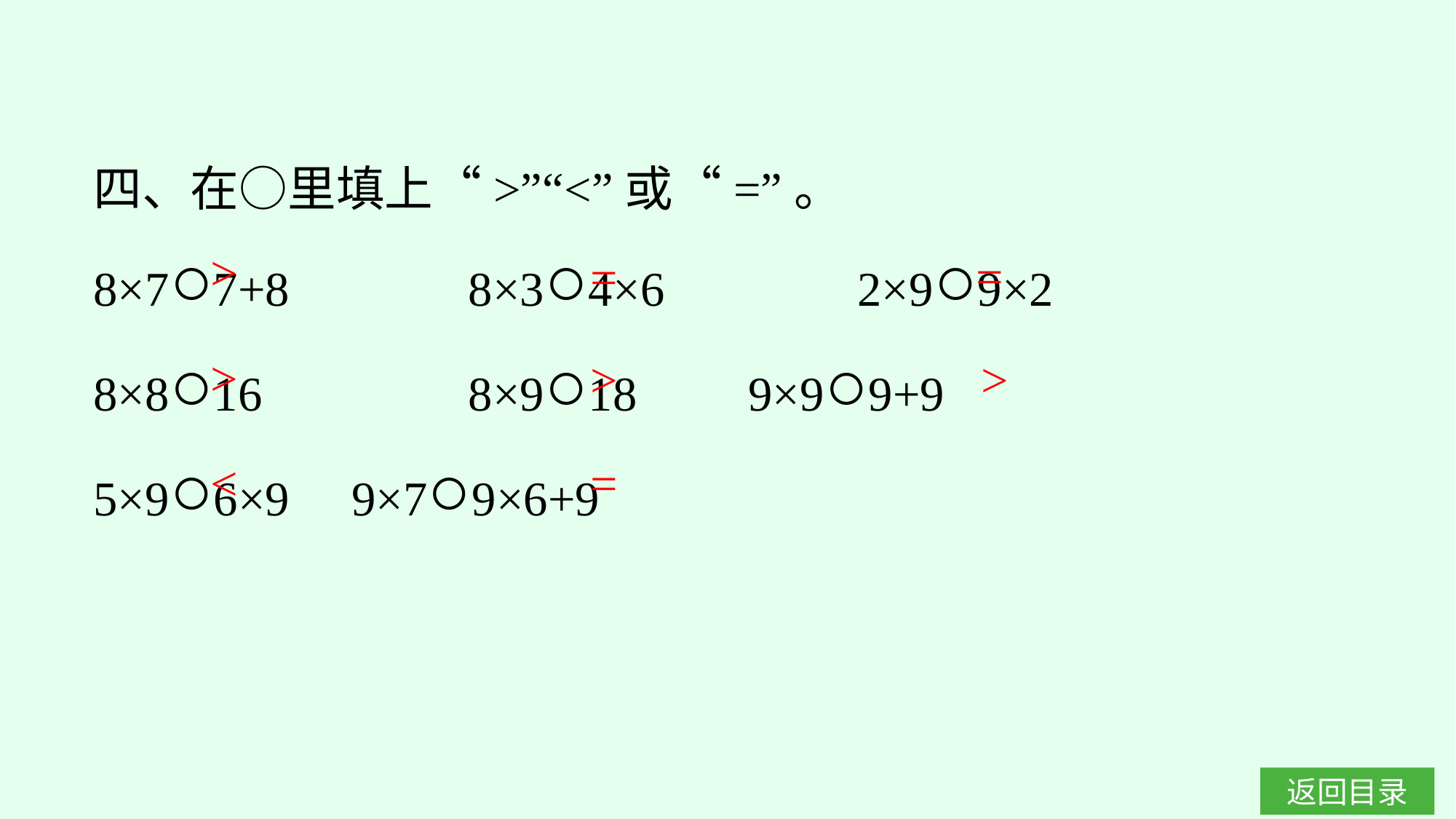

四、在○里填上“>”“<”或“=”。
8×7○7+8		8×3○4×6		2×9○9×2
8×8○16		8×9○18		9×9○9+9
5×9○6×9	9×7○9×6+9
>
=
=
>
>
>
<
=